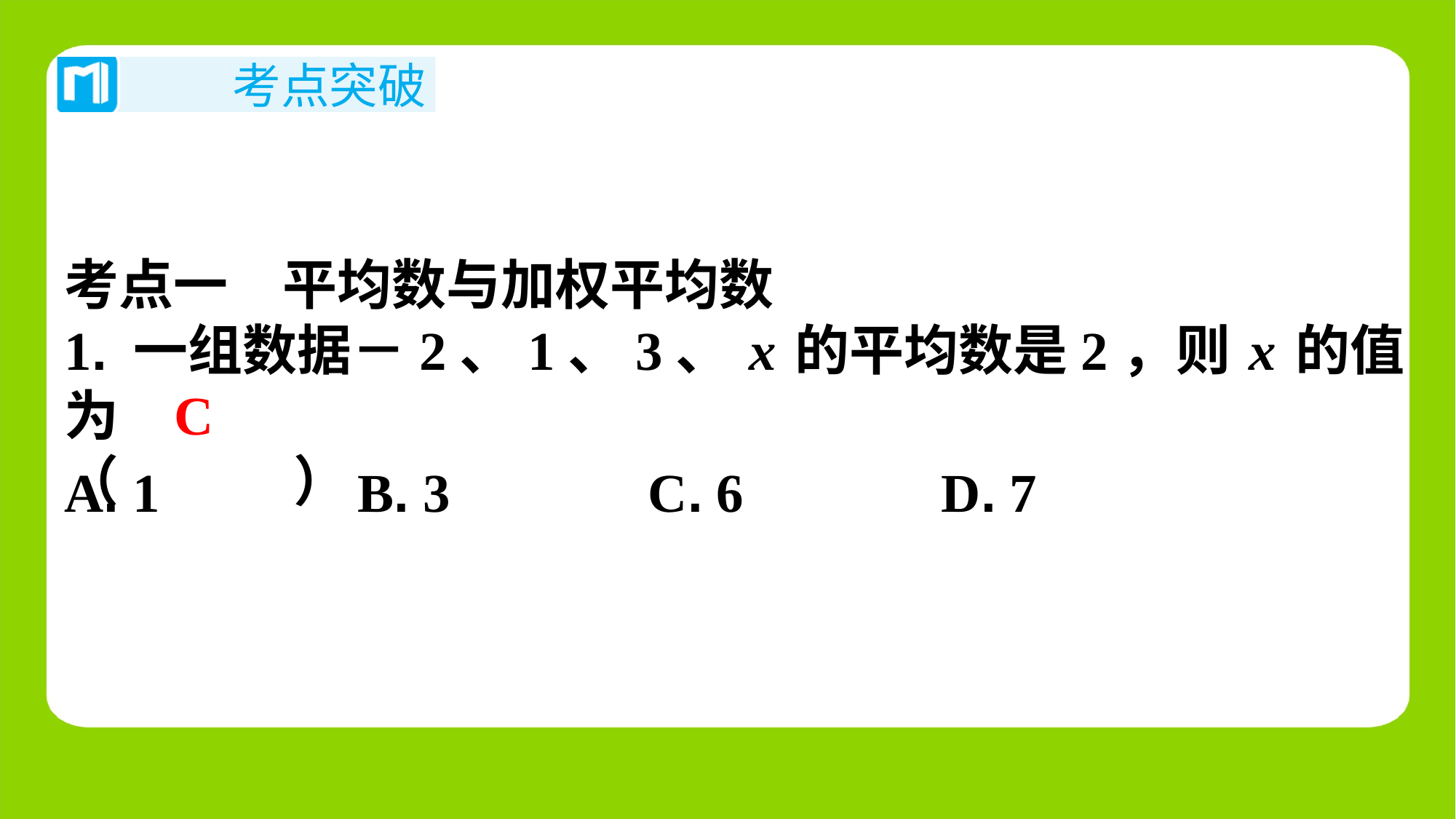

考点一　平均数与加权平均数
1. 一组数据－2、1、3、x的平均数是2，则x的值为
（　C　）
C
| A. 1 | B. 3 | C. 6 | D. 7 |
| --- | --- | --- | --- |